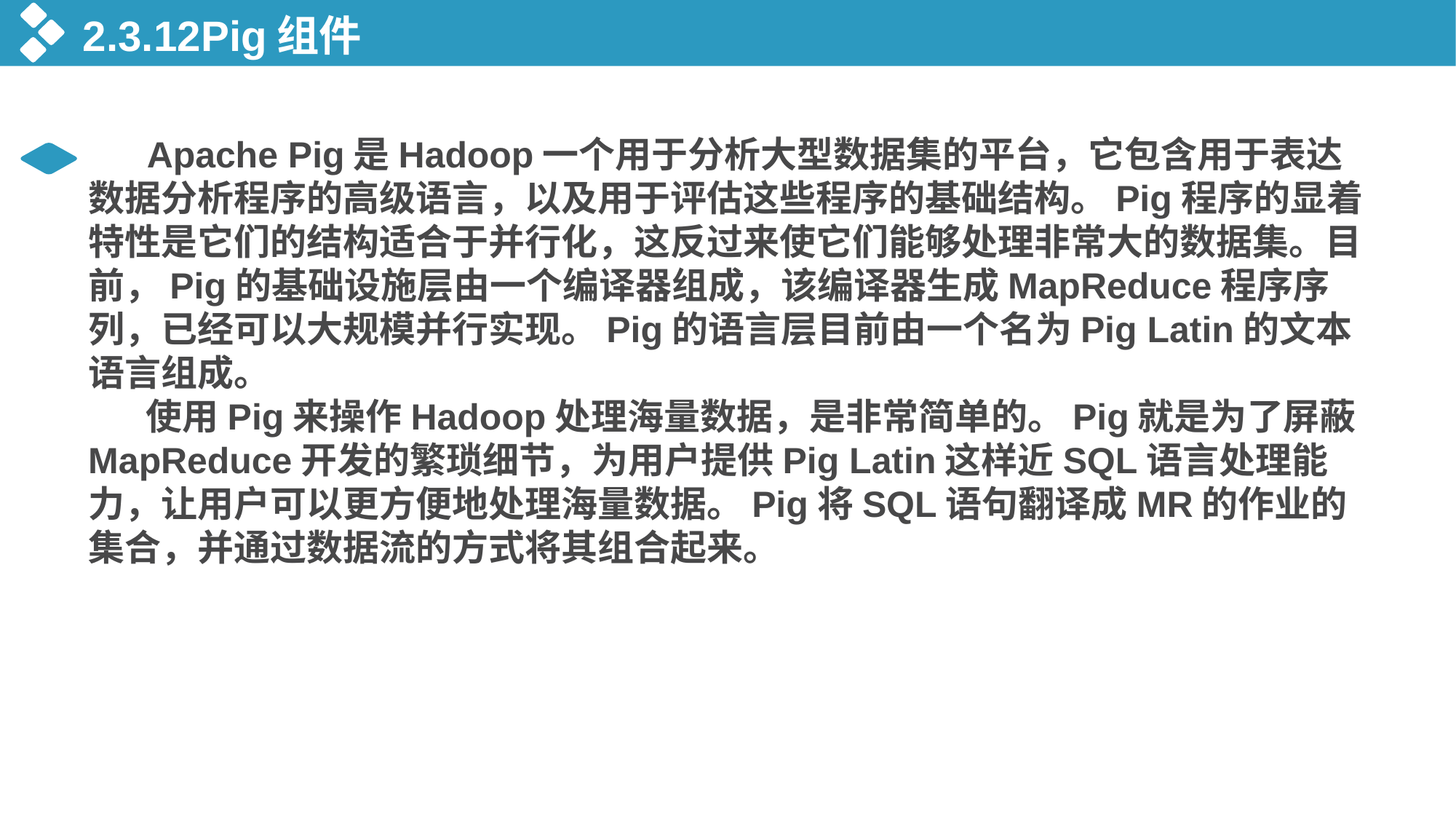

2.3.12Pig组件
       Apache Pig是Hadoop一个用于分析大型数据集的平台，它包含用于表达数据分析程序的高级语言，以及用于评估这些程序的基础结构。Pig程序的显着特性是它们的结构适合于并行化，这反过来使它们能够处理非常大的数据集。目前，Pig的基础设施层由一个编译器组成，该编译器生成MapReduce程序序列，已经可以大规模并行实现。Pig的语言层目前由一个名为Pig Latin的文本语言组成。
      使用Pig来操作Hadoop处理海量数据，是非常简单的。Pig就是为了屏蔽MapReduce开发的繁琐细节，为用户提供Pig Latin这样近SQL语言处理能力，让用户可以更方便地处理海量数据。Pig将SQL语句翻译成MR的作业的集合，并通过数据流的方式将其组合起来。